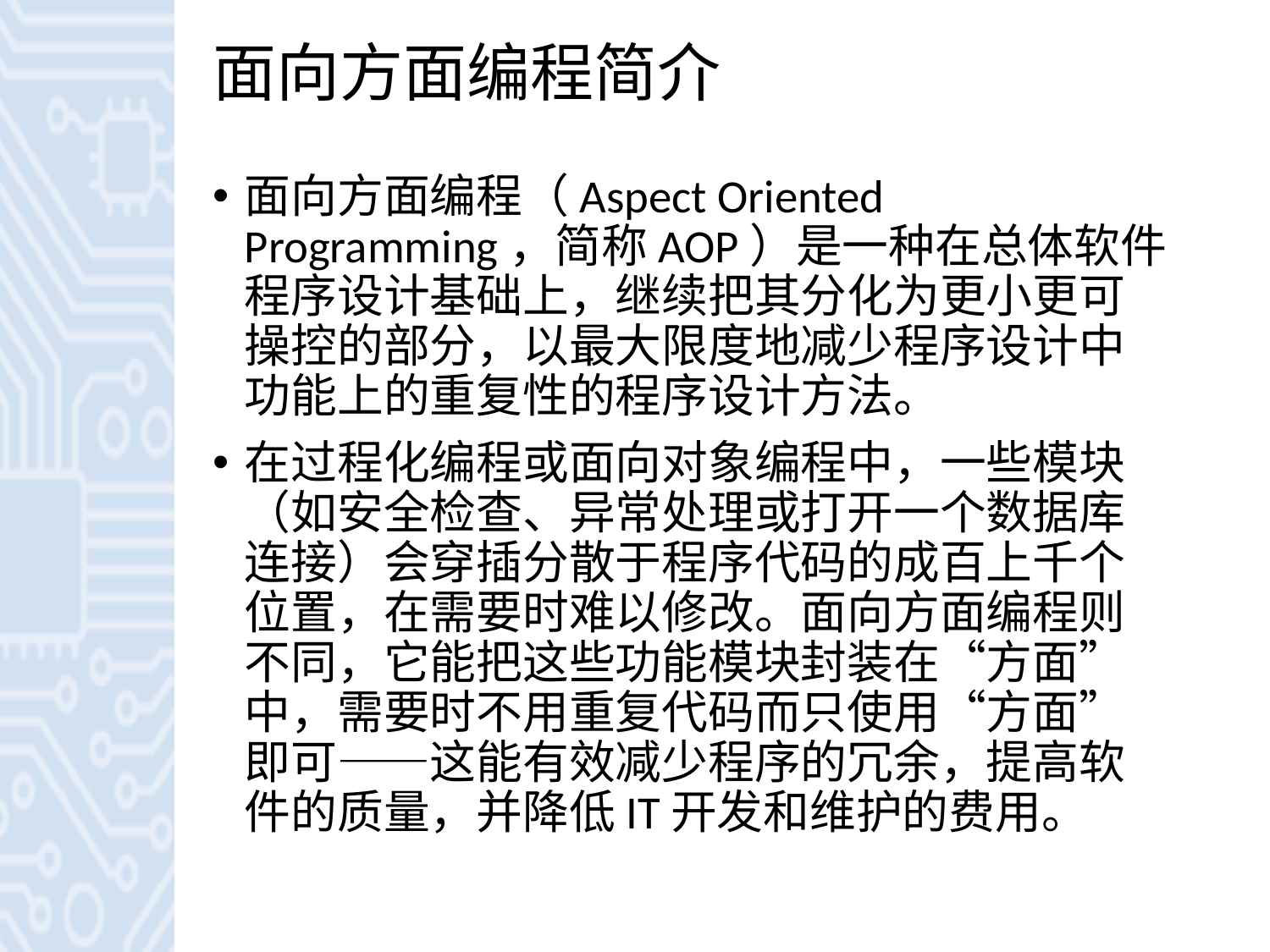

# 面向方面编程简介
面向方面编程（Aspect Oriented Programming，简称AOP）是一种在总体软件程序设计基础上，继续把其分化为更小更可操控的部分，以最大限度地减少程序设计中功能上的重复性的程序设计方法。
在过程化编程或面向对象编程中，一些模块（如安全检查、异常处理或打开一个数据库连接）会穿插分散于程序代码的成百上千个位置，在需要时难以修改。面向方面编程则不同，它能把这些功能模块封装在“方面”中，需要时不用重复代码而只使用“方面”即可——这能有效减少程序的冗余，提高软件的质量，并降低IT开发和维护的费用。